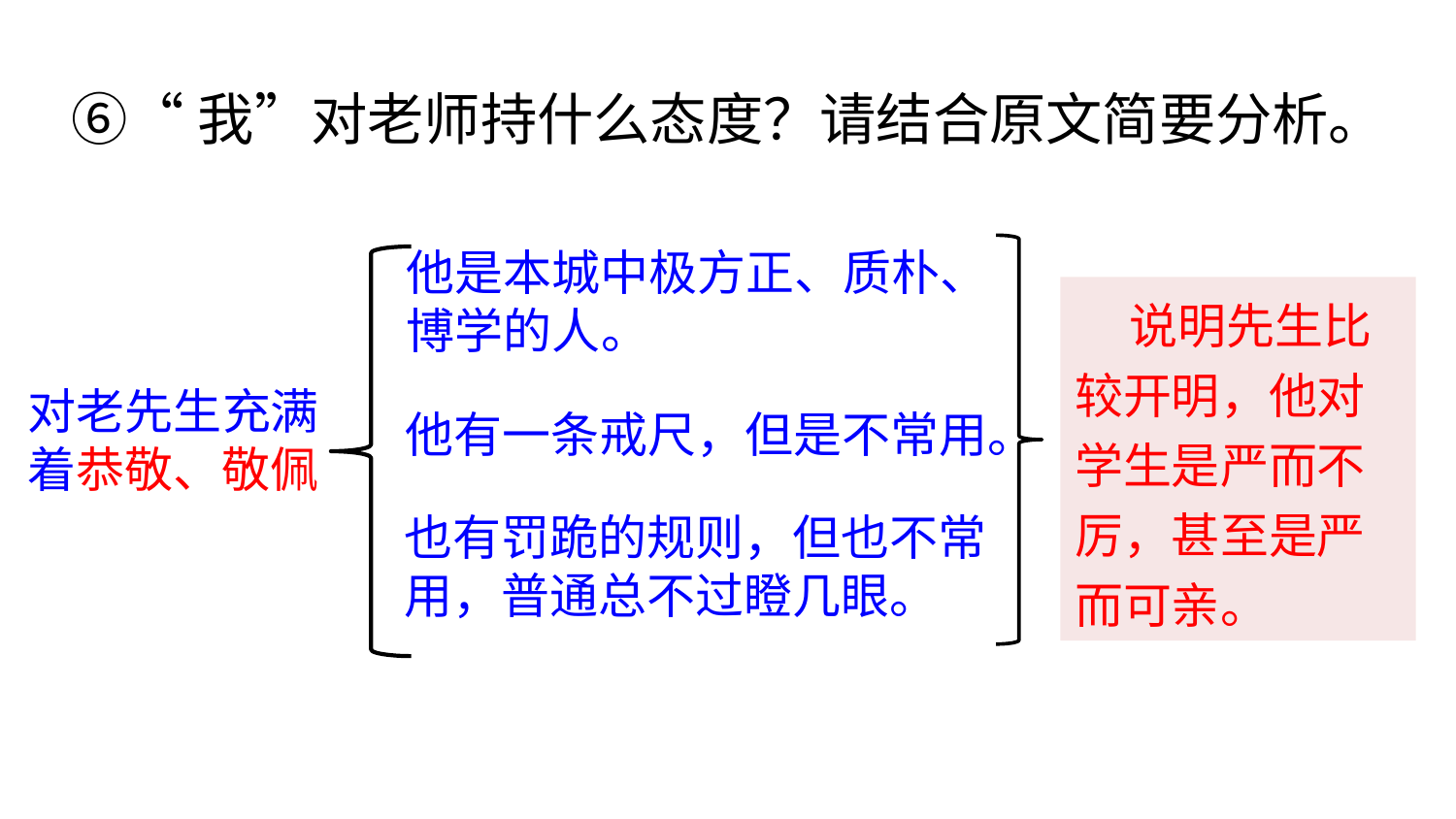

⑥“我”对老师持什么态度？请结合原文简要分析。

他是本城中极方正、质朴、博学的人。

    说明先生比较开明，他对学生是严而不厉，甚至是严而可亲。
对老先生充满着恭敬、敬佩
他有一条戒尺，但是不常用。
也有罚跪的规则，但也不常用，普通总不过瞪几眼。